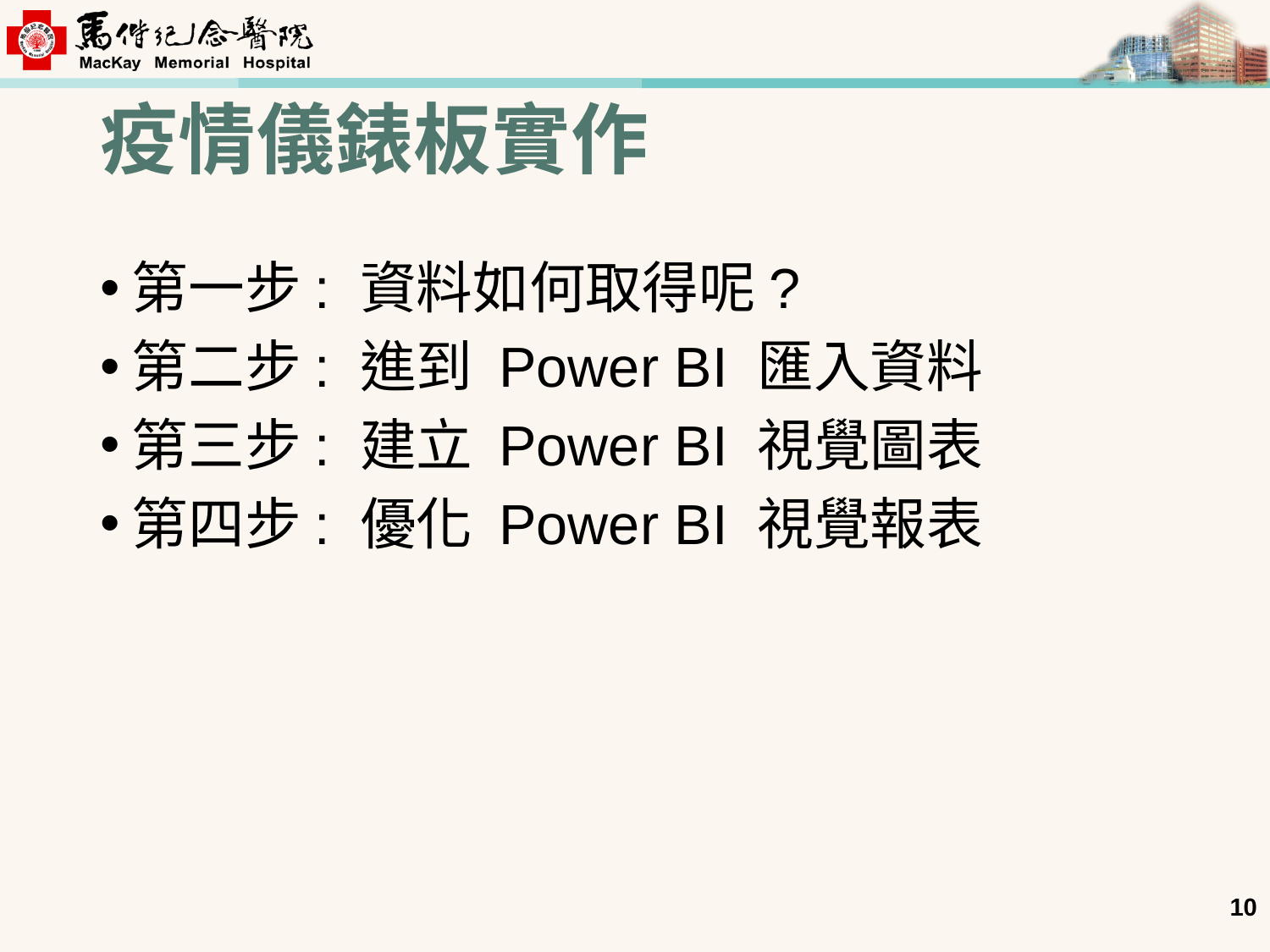

# 疫情儀錶板實作
第一步: 資料如何取得呢?
第二步: 進到 Power BI 匯入資料
第三步: 建立 Power BI 視覺圖表
第四步: 優化 Power BI 視覺報表
10